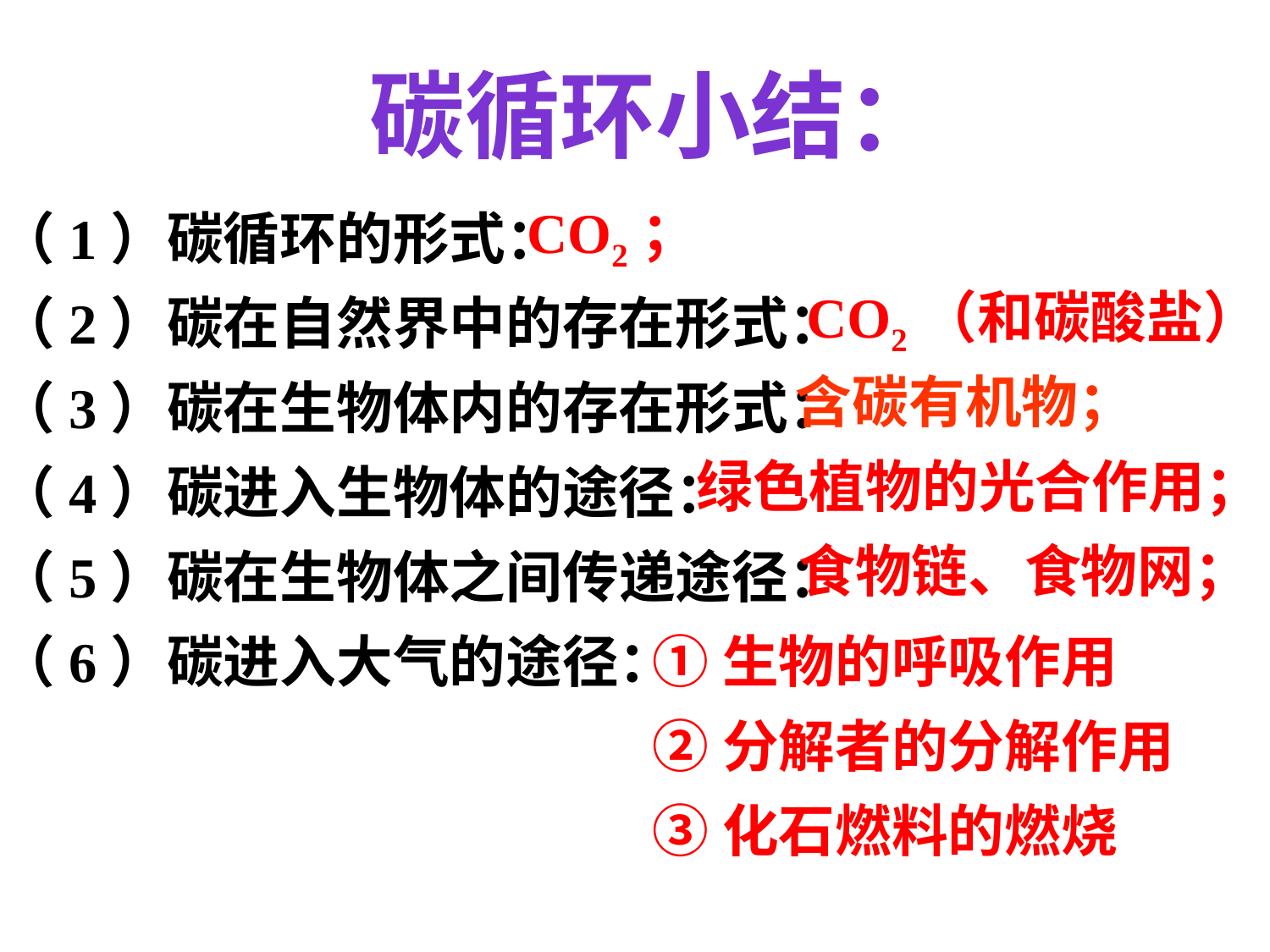

碳循环小结：
（1）碳循环的形式：
（2）碳在自然界中的存在形式：
（3）碳在生物体内的存在形式：
（4）碳进入生物体的途径：
（5）碳在生物体之间传递途径：
（6）碳进入大气的途径：
CO2；
CO2（和碳酸盐）
含碳有机物；
绿色植物的光合作用；
食物链、食物网；
①生物的呼吸作用
②分解者的分解作用
③化石燃料的燃烧